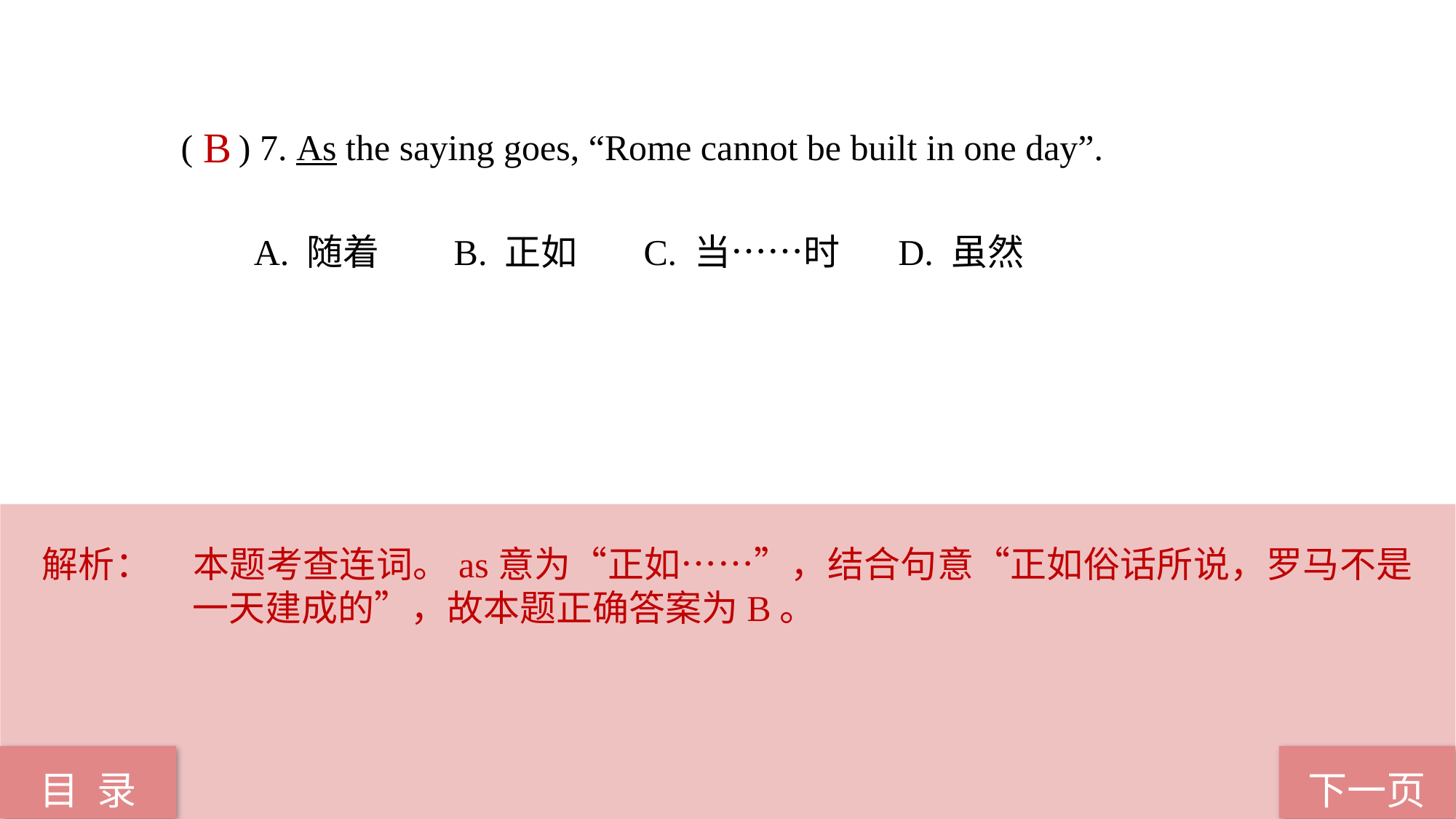

(     ) 7. As the saying goes, “Rome cannot be built in one day”.

        A. 随着        B. 正如       C. 当……时      D. 虽然
B
解析：	本题考查连词。as意为“正如……”，结合句意“正如俗话所说，罗马不是一天建成的”，故本题正确答案为B。